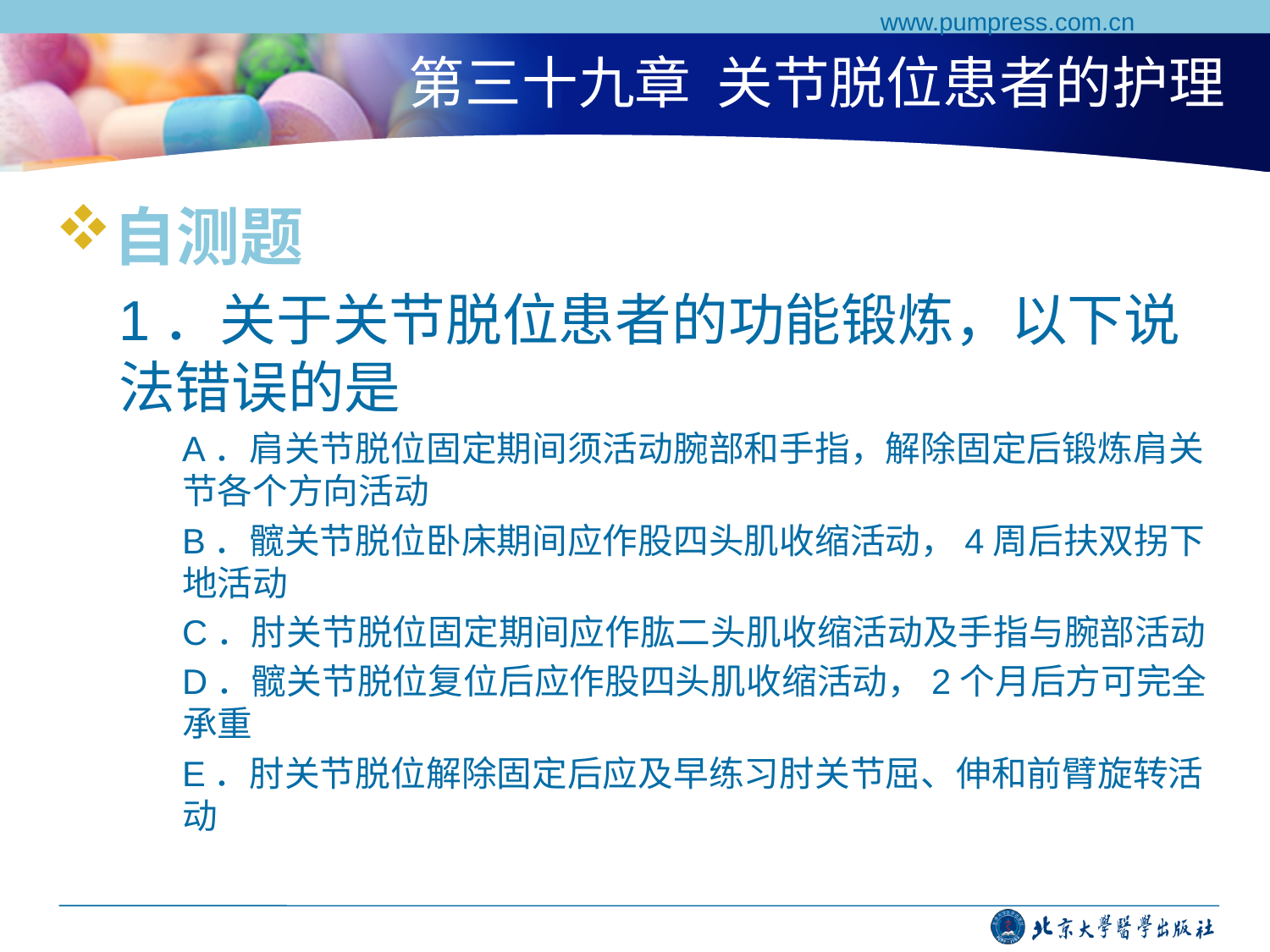

www.pumpress.com.cn
# 第三十九章  关节脱位患者的护理
自测题
1．关于关节脱位患者的功能锻炼，以下说法错误的是
A．肩关节脱位固定期间须活动腕部和手指，解除固定后锻炼肩关节各个方向活动
B．髋关节脱位卧床期间应作股四头肌收缩活动，4周后扶双拐下地活动
C．肘关节脱位固定期间应作肱二头肌收缩活动及手指与腕部活动
D．髋关节脱位复位后应作股四头肌收缩活动，2个月后方可完全承重
E．肘关节脱位解除固定后应及早练习肘关节屈、伸和前臂旋转活动